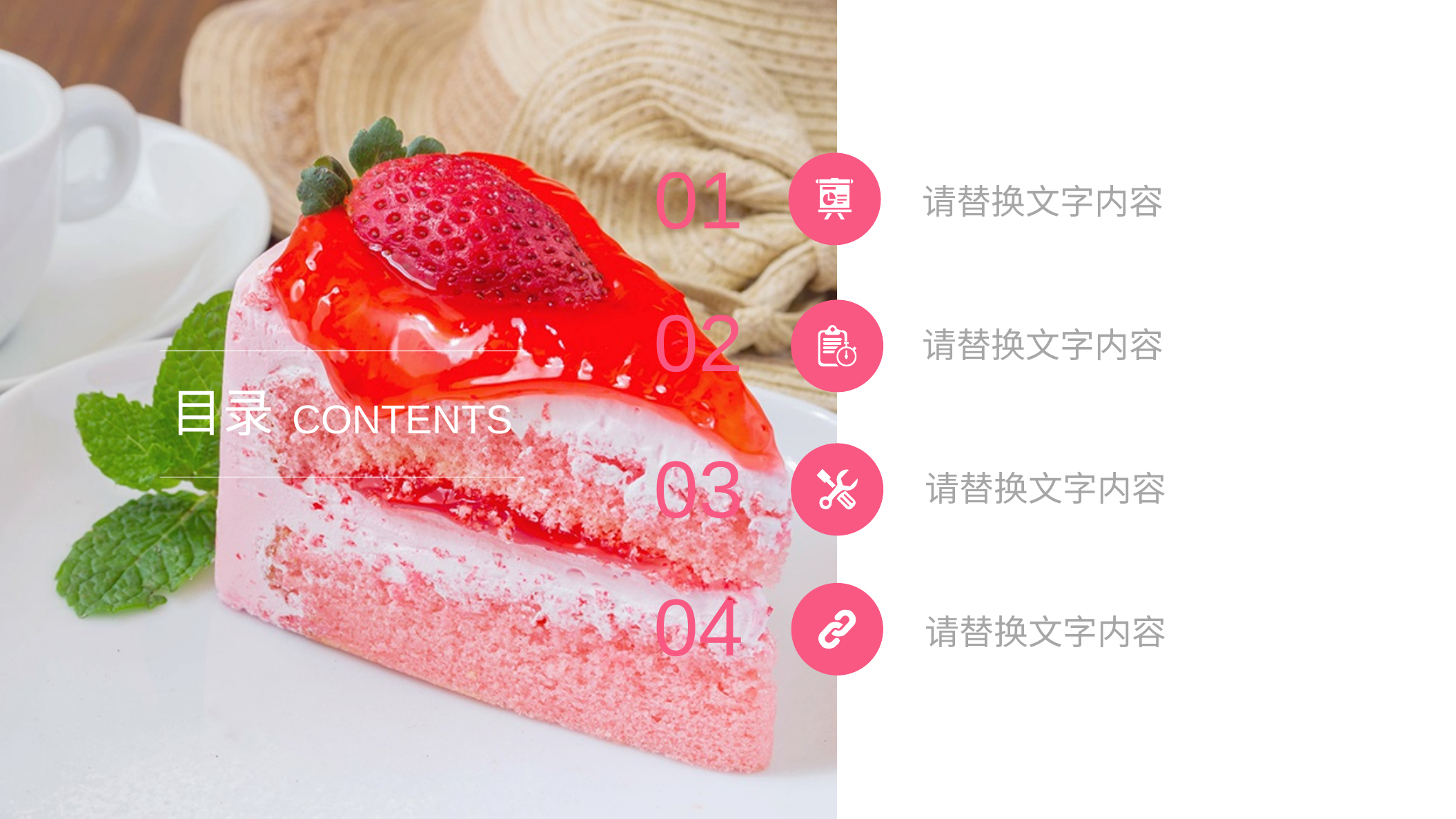

01

请替换文字内容
02

请替换文字内容

目录
CONTENTS
03

请替换文字内容

04

请替换文字内容